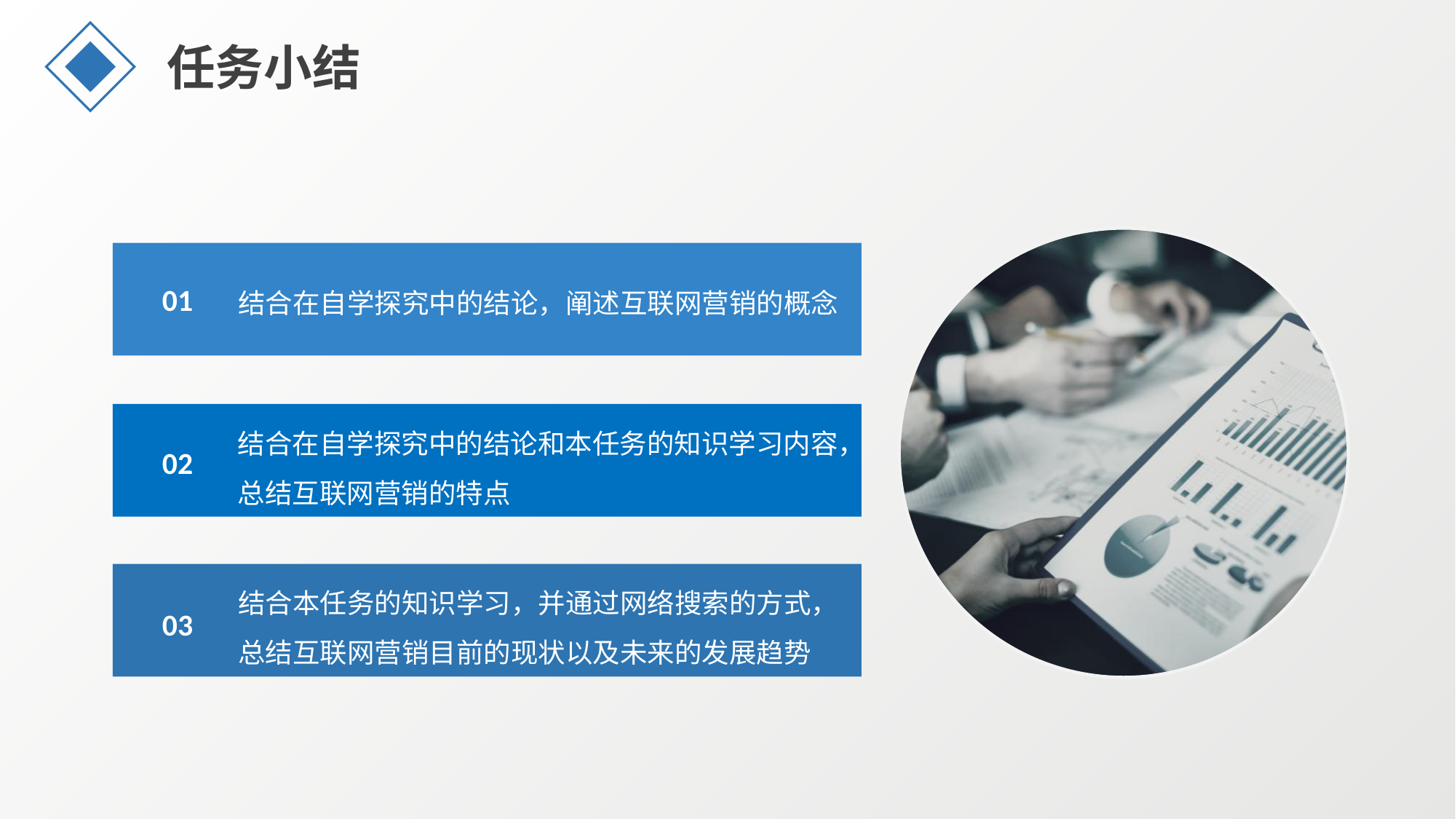

任务小结

结合在自学探究中的结论，阐述互联网营销的概念
01

结合在自学探究中的结论和本任务的知识学习内容，总结互联网营销的特点
02

结合本任务的知识学习，并通过网络搜索的方式，总结互联网营销目前的现状以及未来的发展趋势
03